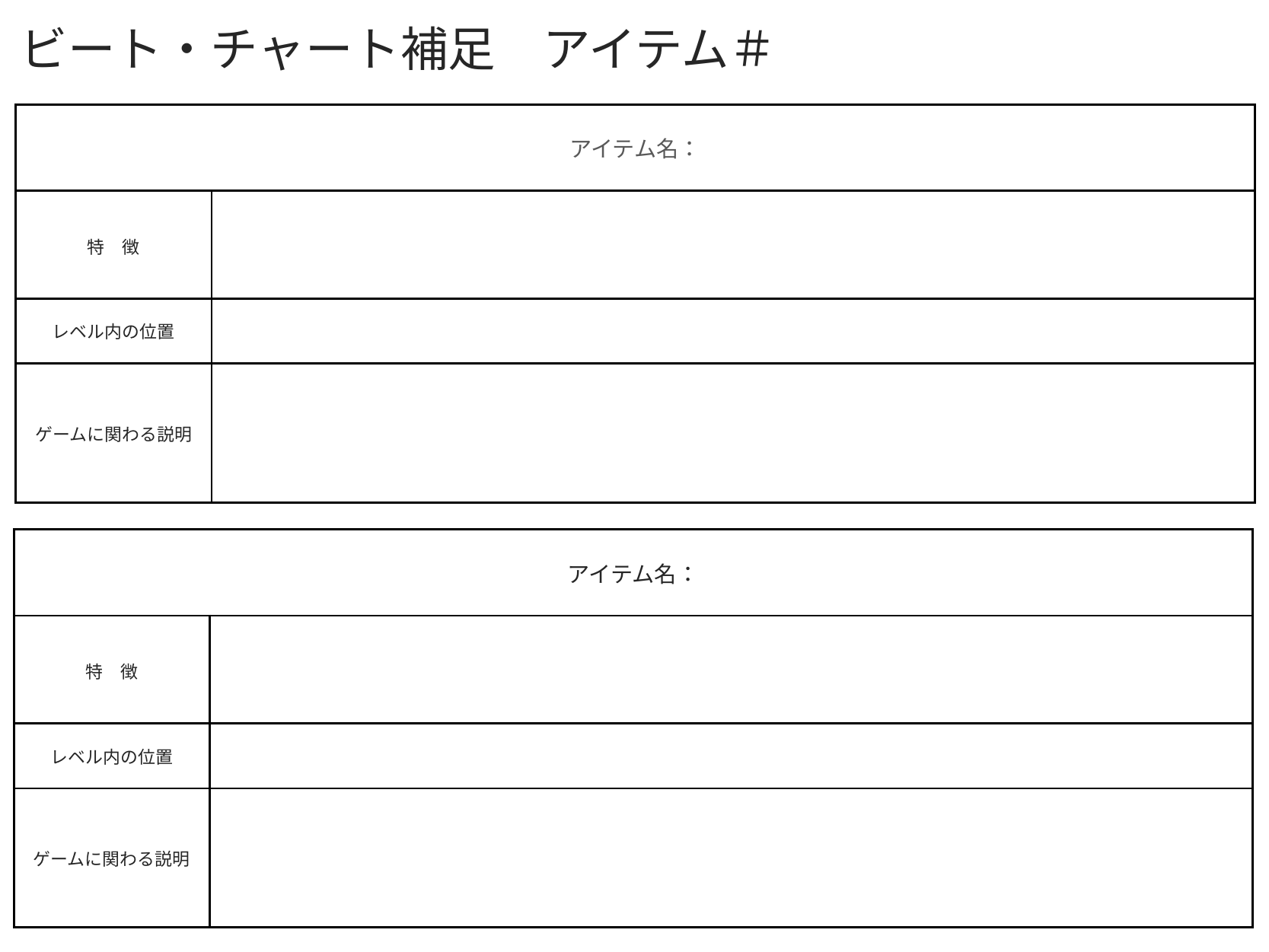

# ビート・チャート補足　アイテム＃
| アイテム名： |  |
| --- | --- |
| 特　徴 |  |
| レベル内の位置 |  |
| ゲームに関わる説明 |  |
| アイテム名： |  |
| --- | --- |
| 特　徴 |  |
| レベル内の位置 |  |
| ゲームに関わる説明 |  |